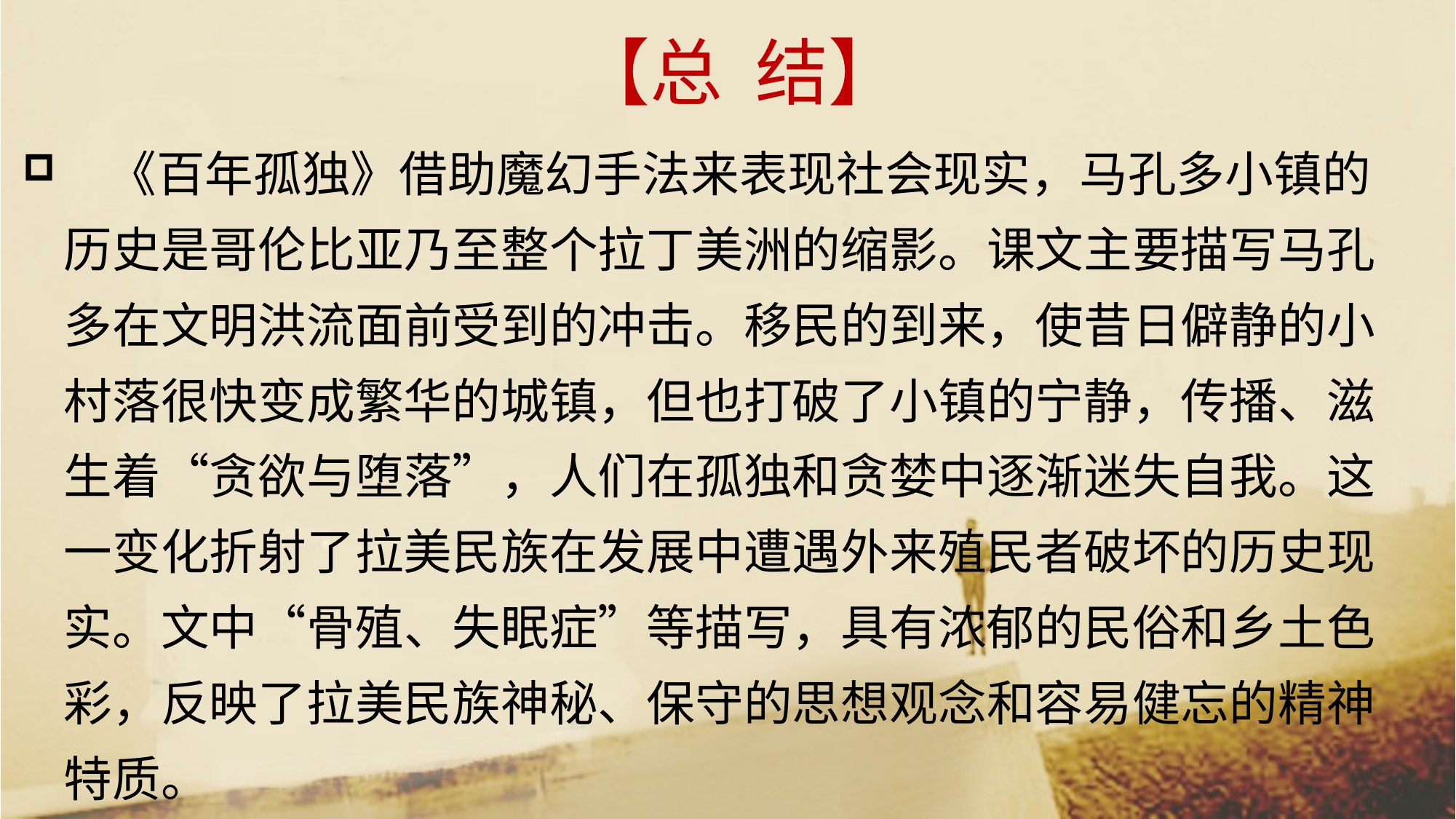

【总  结】
    《百年孤独》借助魔幻手法来表现社会现实，马孔多小镇的历史是哥伦比亚乃至整个拉丁美洲的缩影。课文主要描写马孔多在文明洪流面前受到的冲击。移民的到来，使昔日僻静的小村落很快变成繁华的城镇，但也打破了小镇的宁静，传播、滋生着“贪欲与堕落”，人们在孤独和贪婪中逐渐迷失自我。这一变化折射了拉美民族在发展中遭遇外来殖民者破坏的历史现实。文中“骨殖、失眠症”等描写，具有浓郁的民俗和乡土色彩，反映了拉美民族神秘、保守的思想观念和容易健忘的精神特质。